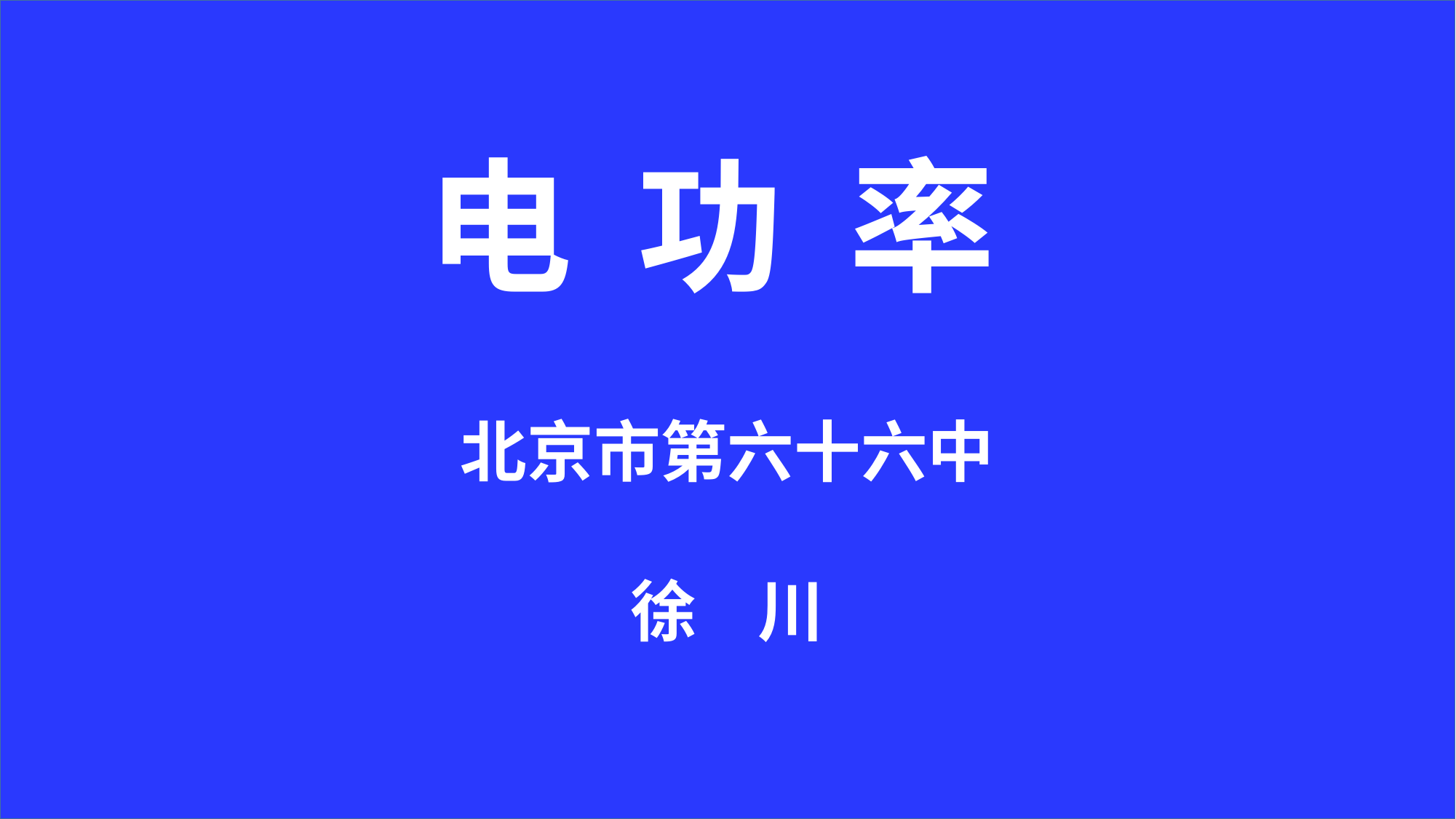

北京市第六十六中

徐    川

# 电  功  率